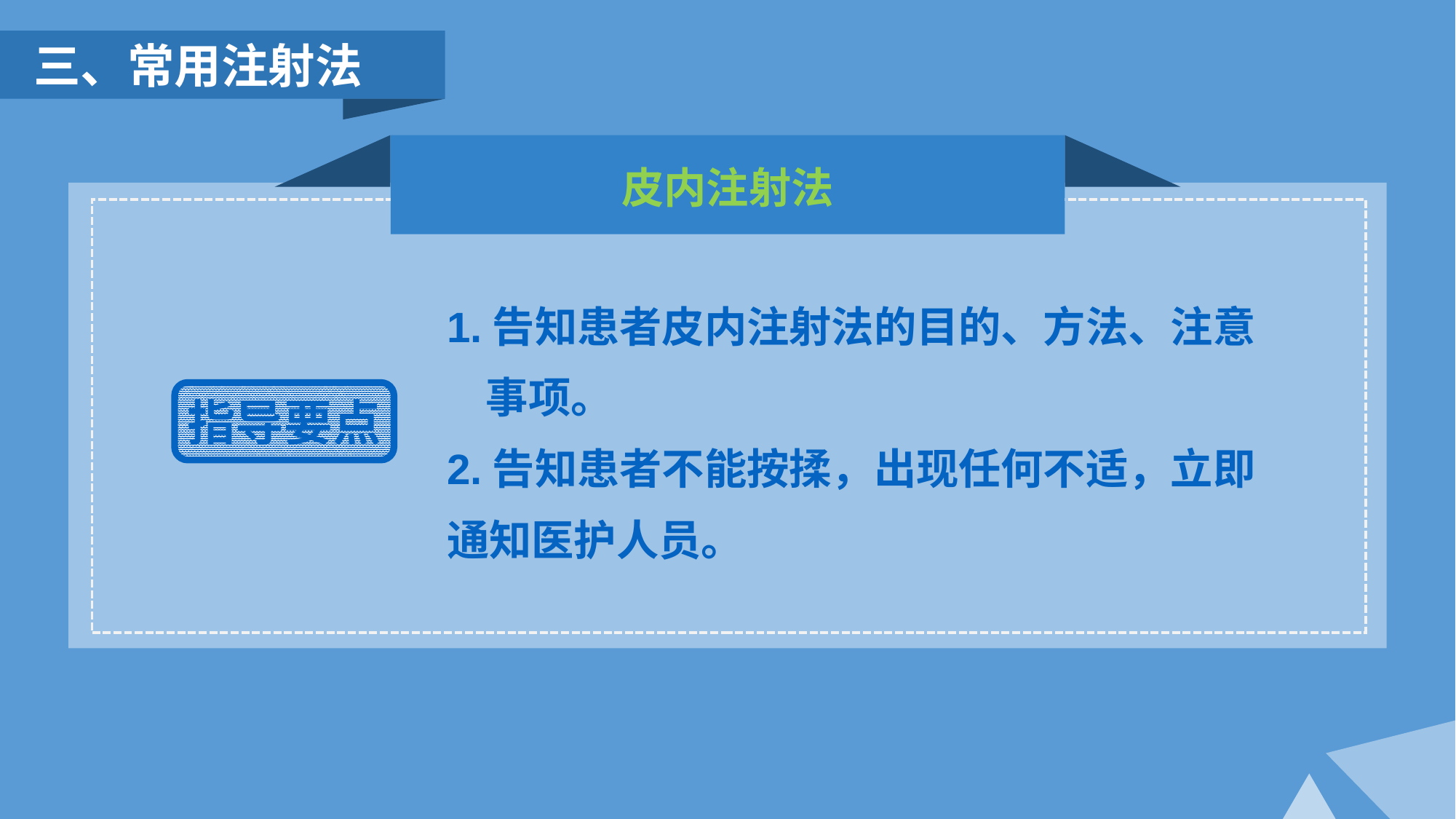

三、常用注射法

皮内注射法

1.告知患者皮内注射法的目的、方法、注意
   事项。
2.告知患者不能按揉，出现任何不适，立即通知医护人员。
指导要点